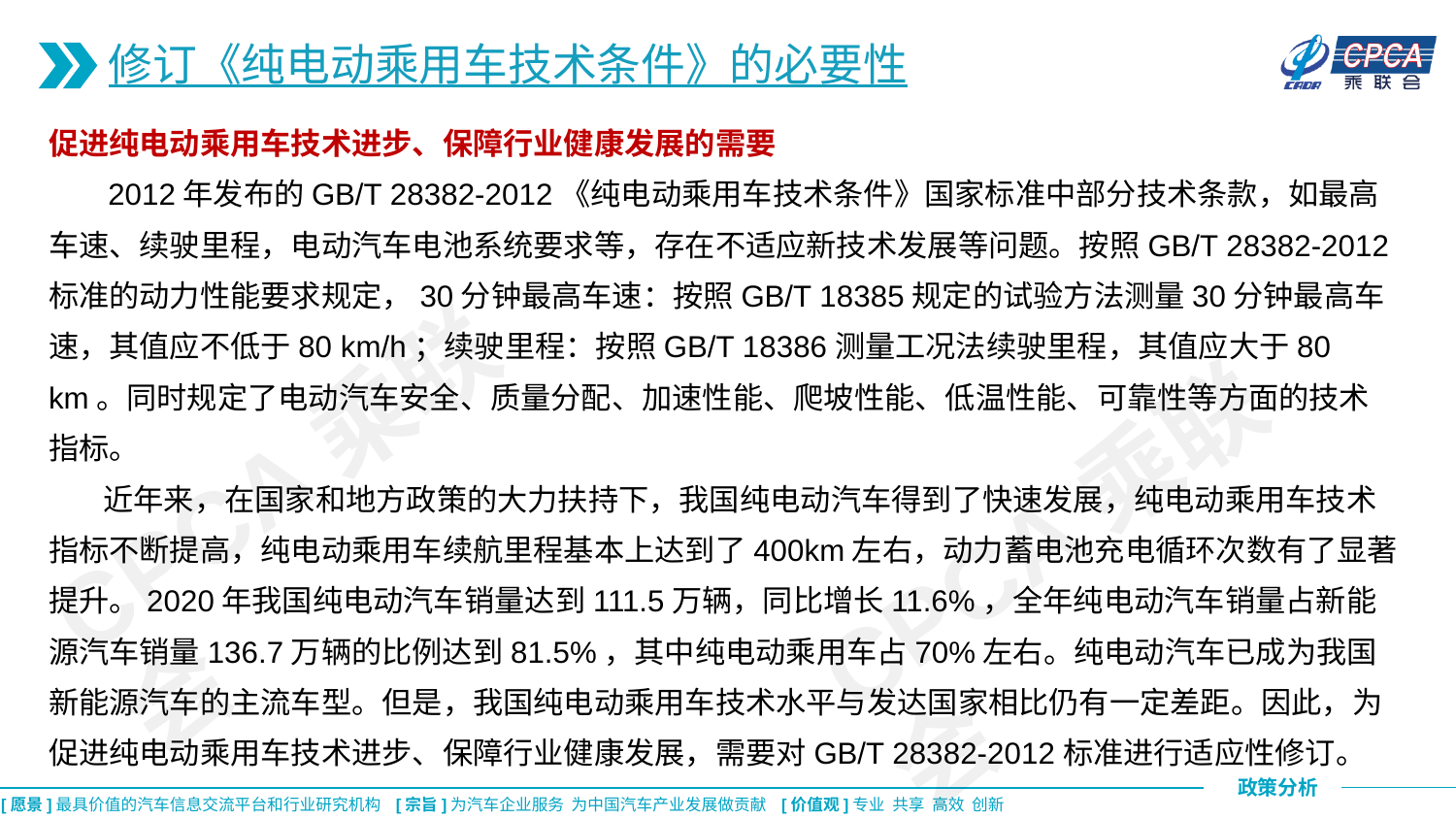

修订《纯电动乘用车技术条件》的必要性
促进纯电动乘用车技术进步、保障行业健康发展的需要
       2012年发布的GB/T 28382-2012《纯电动乘用车技术条件》国家标准中部分技术条款，如最高车速、续驶里程，电动汽车电池系统要求等，存在不适应新技术发展等问题。按照GB/T 28382-2012标准的动力性能要求规定，30分钟最高车速：按照GB/T 18385规定的试验方法测量30分钟最高车速，其值应不低于80 km/h；续驶里程：按照GB/T 18386测量工况法续驶里程，其值应大于80 km。同时规定了电动汽车安全、质量分配、加速性能、爬坡性能、低温性能、可靠性等方面的技术指标。
       近年来，在国家和地方政策的大力扶持下，我国纯电动汽车得到了快速发展，纯电动乘用车技术指标不断提高，纯电动乘用车续航里程基本上达到了400km左右，动力蓄电池充电循环次数有了显著提升。2020年我国纯电动汽车销量达到111.5万辆，同比增长11.6%，全年纯电动汽车销量占新能源汽车销量136.7万辆的比例达到81.5%，其中纯电动乘用车占70%左右。纯电动汽车已成为我国新能源汽车的主流车型。但是，我国纯电动乘用车技术水平与发达国家相比仍有一定差距。因此，为促进纯电动乘用车技术进步、保障行业健康发展，需要对GB/T 28382-2012标准进行适应性修订。
CPCA乘联会
CPCA乘联会